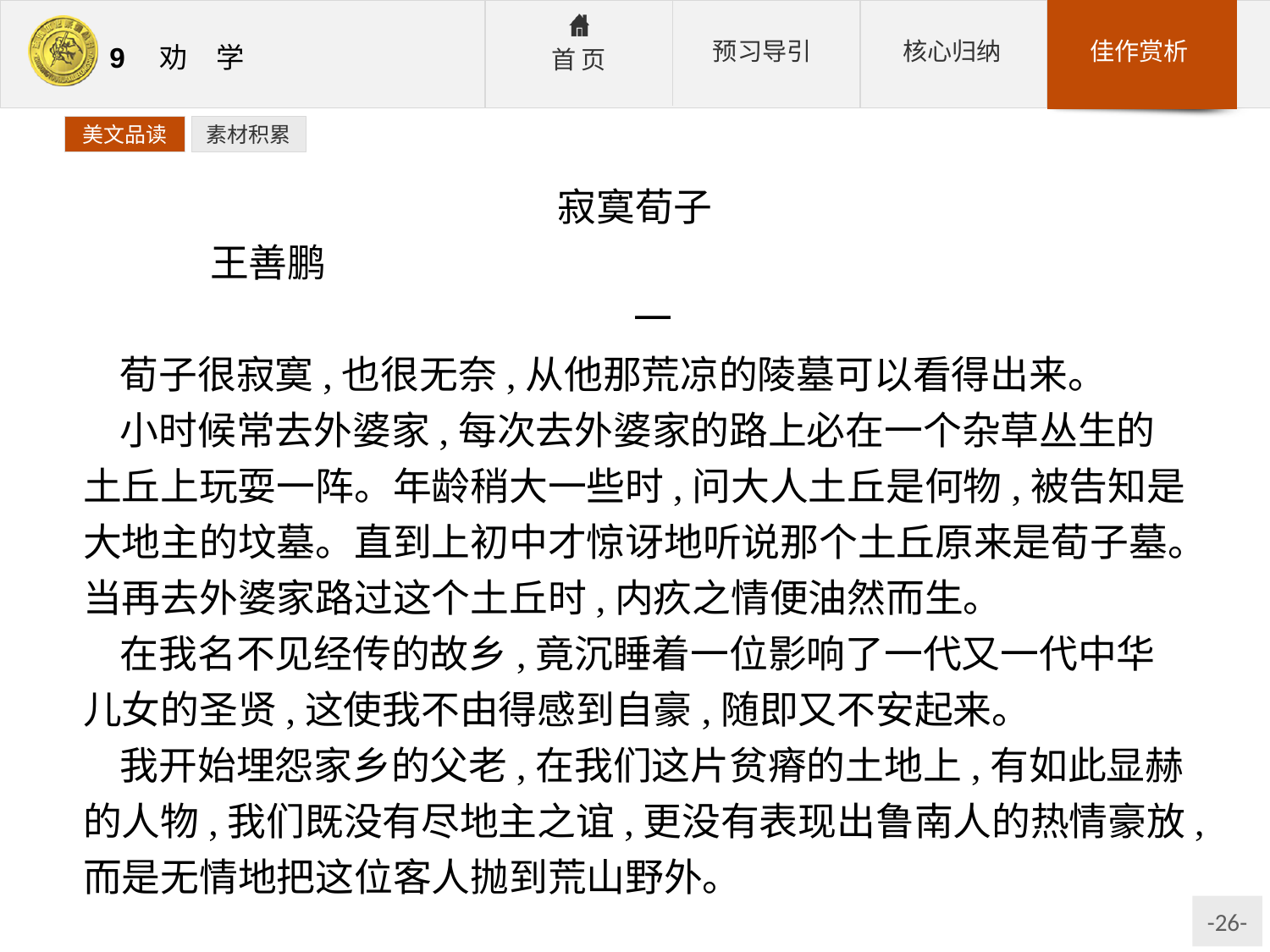

美文品读
素材积累
寂寞荀子
	王善鹏
一
荀子很寂寞,也很无奈,从他那荒凉的陵墓可以看得出来。
小时候常去外婆家,每次去外婆家的路上必在一个杂草丛生的土丘上玩耍一阵。年龄稍大一些时,问大人土丘是何物,被告知是大地主的坟墓。直到上初中才惊讶地听说那个土丘原来是荀子墓。当再去外婆家路过这个土丘时,内疚之情便油然而生。
在我名不见经传的故乡,竟沉睡着一位影响了一代又一代中华儿女的圣贤,这使我不由得感到自豪,随即又不安起来。
我开始埋怨家乡的父老,在我们这片贫瘠的土地上,有如此显赫的人物,我们既没有尽地主之谊,更没有表现出鲁南人的热情豪放,而是无情地把这位客人抛到荒山野外。